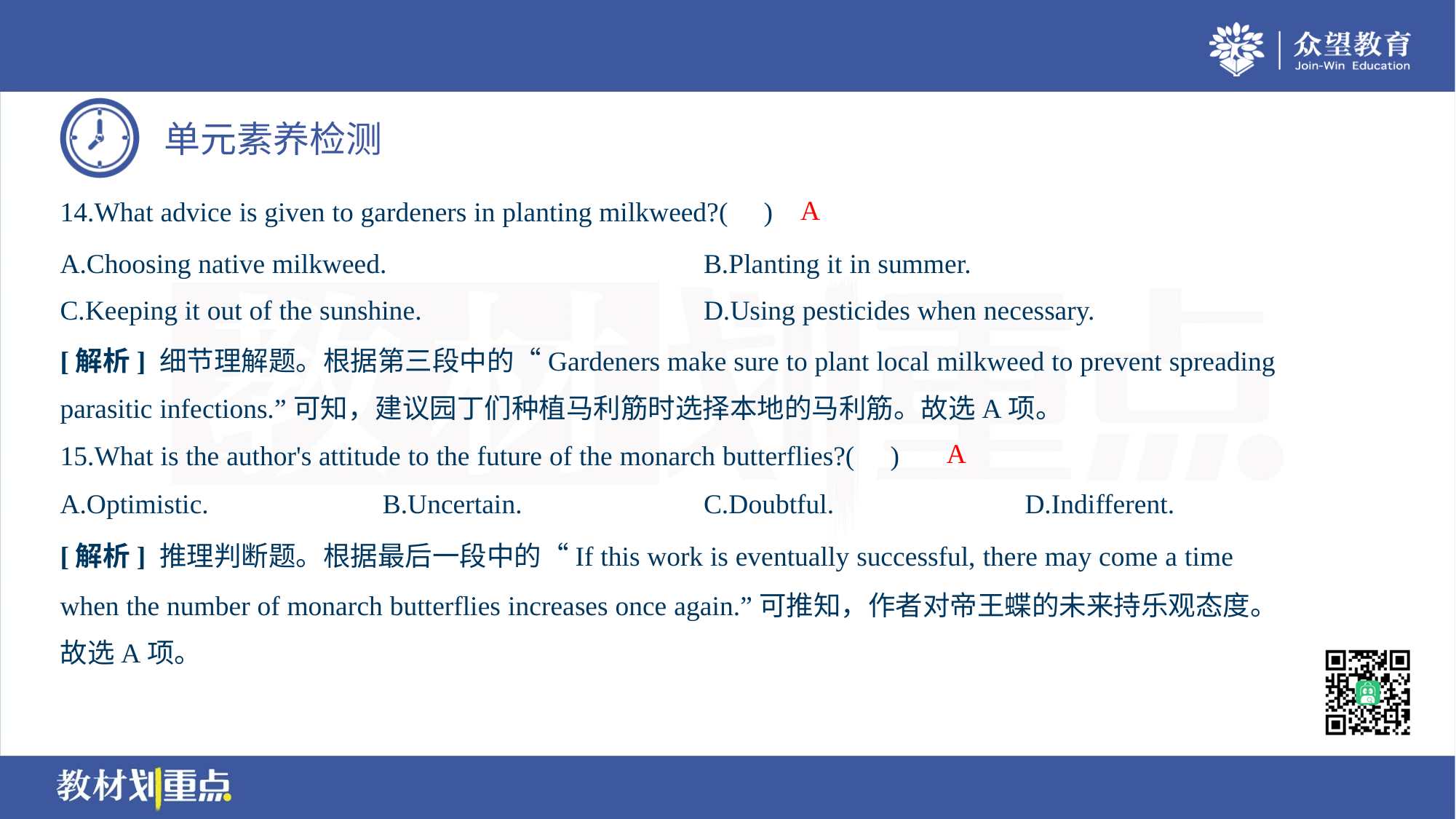

A
14.What advice is given to gardeners in planting milkweed?(     )
A.Choosing native milkweed.	B.Planting it in summer.
C.Keeping it out of the sunshine.	D.Using pesticides when necessary.
[解析] 细节理解题。根据第三段中的“Gardeners make sure to plant local milkweed to prevent spreading
parasitic infections.”可知，建议园丁们种植马利筋时选择本地的马利筋。故选A项。
A
15.What is the author's attitude to the future of the monarch butterflies?(     )
A.Optimistic.	B.Uncertain.	C.Doubtful.	D.Indifferent.
[解析] 推理判断题。根据最后一段中的“If this work is eventually successful, there may come a time
when the number of monarch butterflies increases once again.”可推知，作者对帝王蝶的未来持乐观态度。
故选A项。